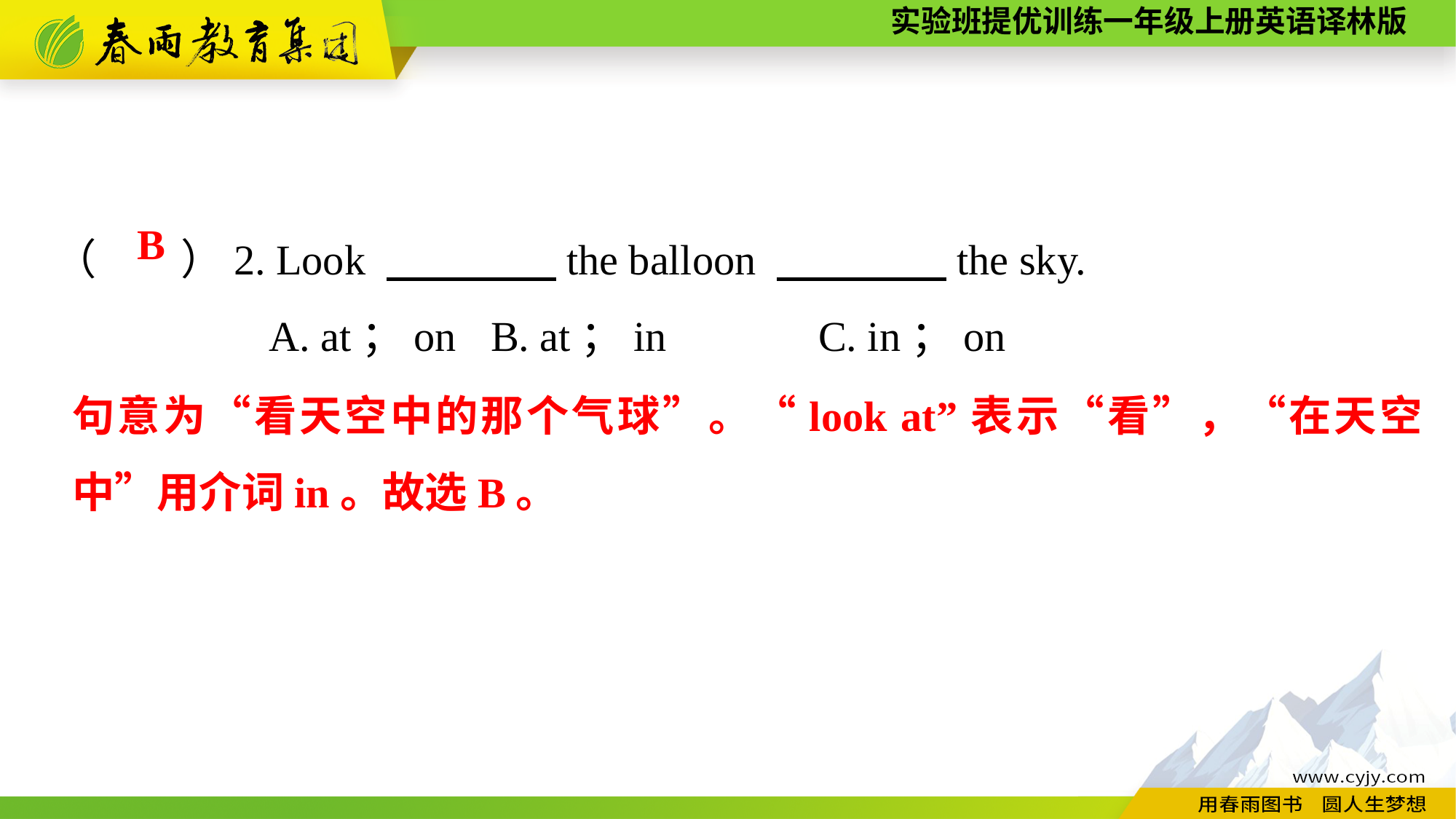

（　　）2. Look 　　　　the balloon 　　　　the sky.
A. at；on	B. at；in		C. in；on
B
句意为“看天空中的那个气球”。“look at”表示“看”，“在天空中”用介词in。故选B。